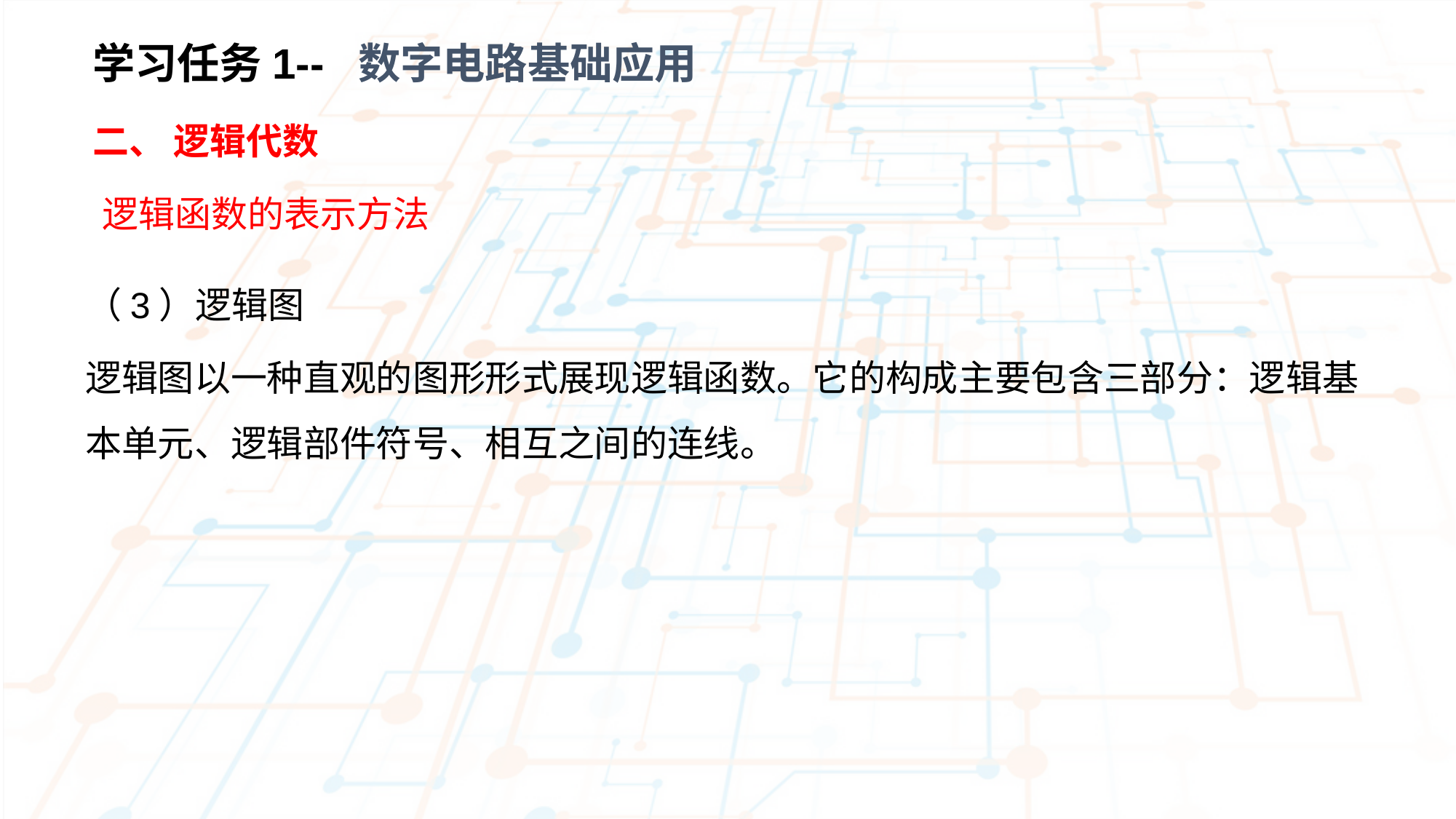

学习任务1--  数字电路基础应用
二、 逻辑代数

逻辑函数的表示方法
（3）逻辑图
逻辑图以一种直观的图形形式展现逻辑函数。它的构成主要包含三部分：逻辑基本单元、逻辑部件符号、相互之间的连线。